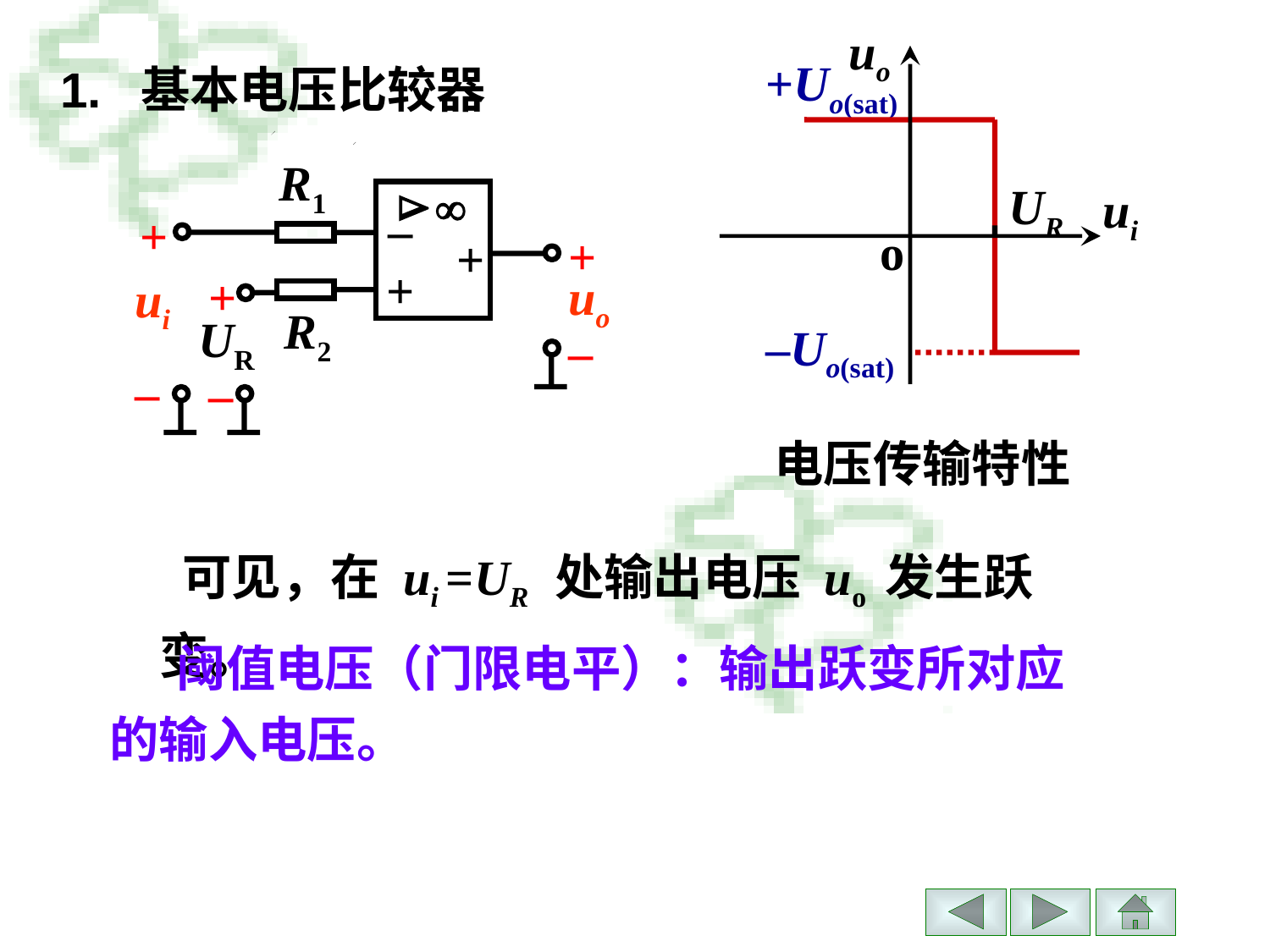

uo

UR
ui
o

 +Uo(sat)
1.  基本电压比较器

R1
∞
Δ

–
+
+
+

+

+
uo
ui

R2
UR
–

–
–

 –Uo(sat)
电压传输特性
 可见，在 ui =UR  处输出电压 uo 发生跃变。
     阈值电压（门限电平）：输出跃变所对应的输入电压。